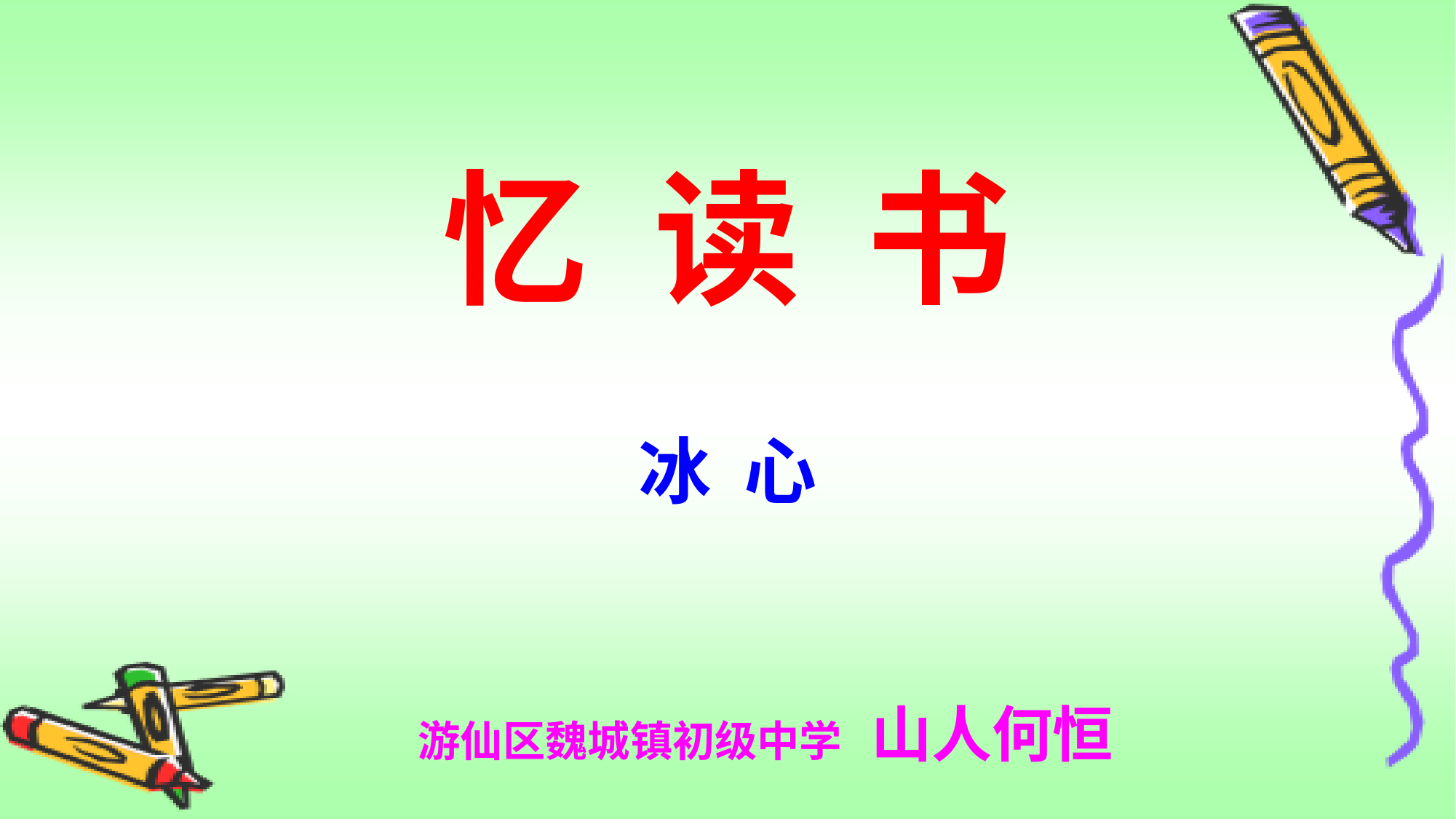

# 忆  读  书
冰  心
游仙区魏城镇初级中学   山人何恒